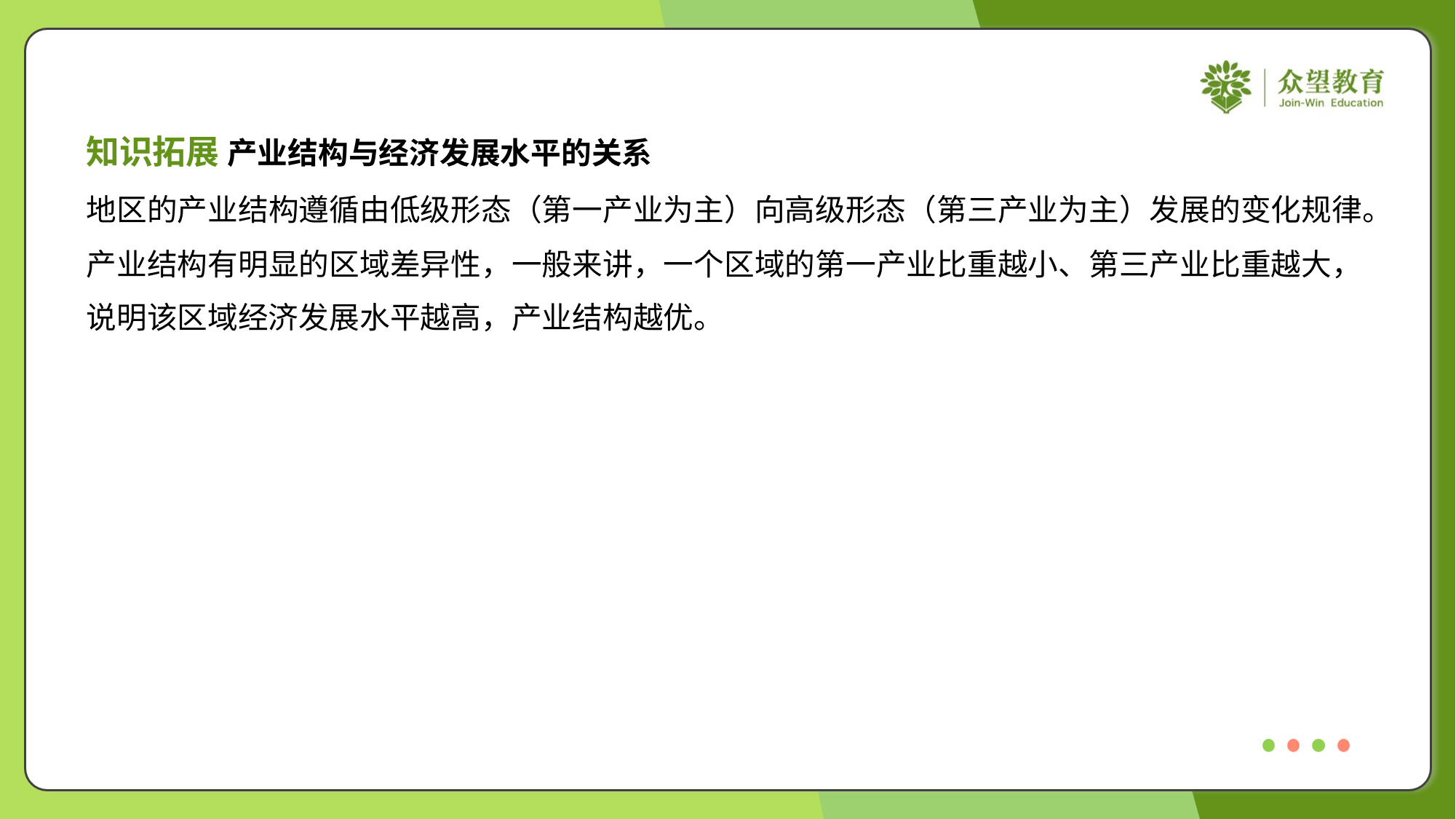

知识拓展 产业结构与经济发展水平的关系
地区的产业结构遵循由低级形态（第一产业为主）向高级形态（第三产业为主）发展的变化规律。
产业结构有明显的区域差异性，一般来讲，一个区域的第一产业比重越小、第三产业比重越大，
说明该区域经济发展水平越高，产业结构越优。